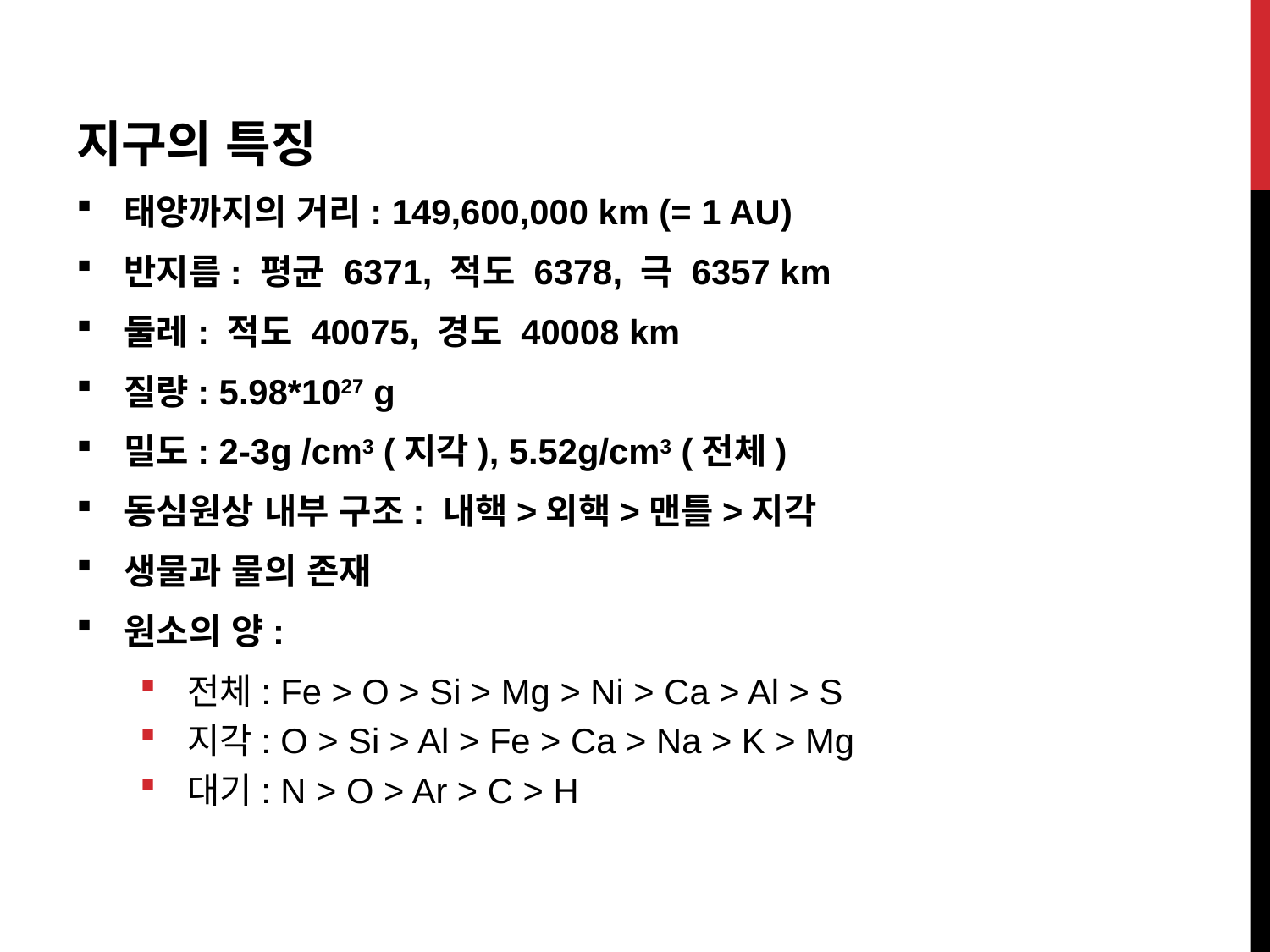

지구의 특징
태양까지의 거리: 149,600,000 km (= 1 AU)
반지름: 평균 6371, 적도 6378, 극 6357 km
둘레: 적도 40075, 경도 40008 km
질량: 5.98*1027 g
밀도: 2-3g /cm3 (지각), 5.52g/cm3 (전체)
동심원상 내부 구조: 내핵>외핵>맨틀>지각
생물과 물의 존재
원소의 양:
전체: Fe > O > Si > Mg > Ni > Ca > Al > S
지각: O > Si > Al > Fe > Ca > Na > K > Mg
대기: N > O > Ar > C > H